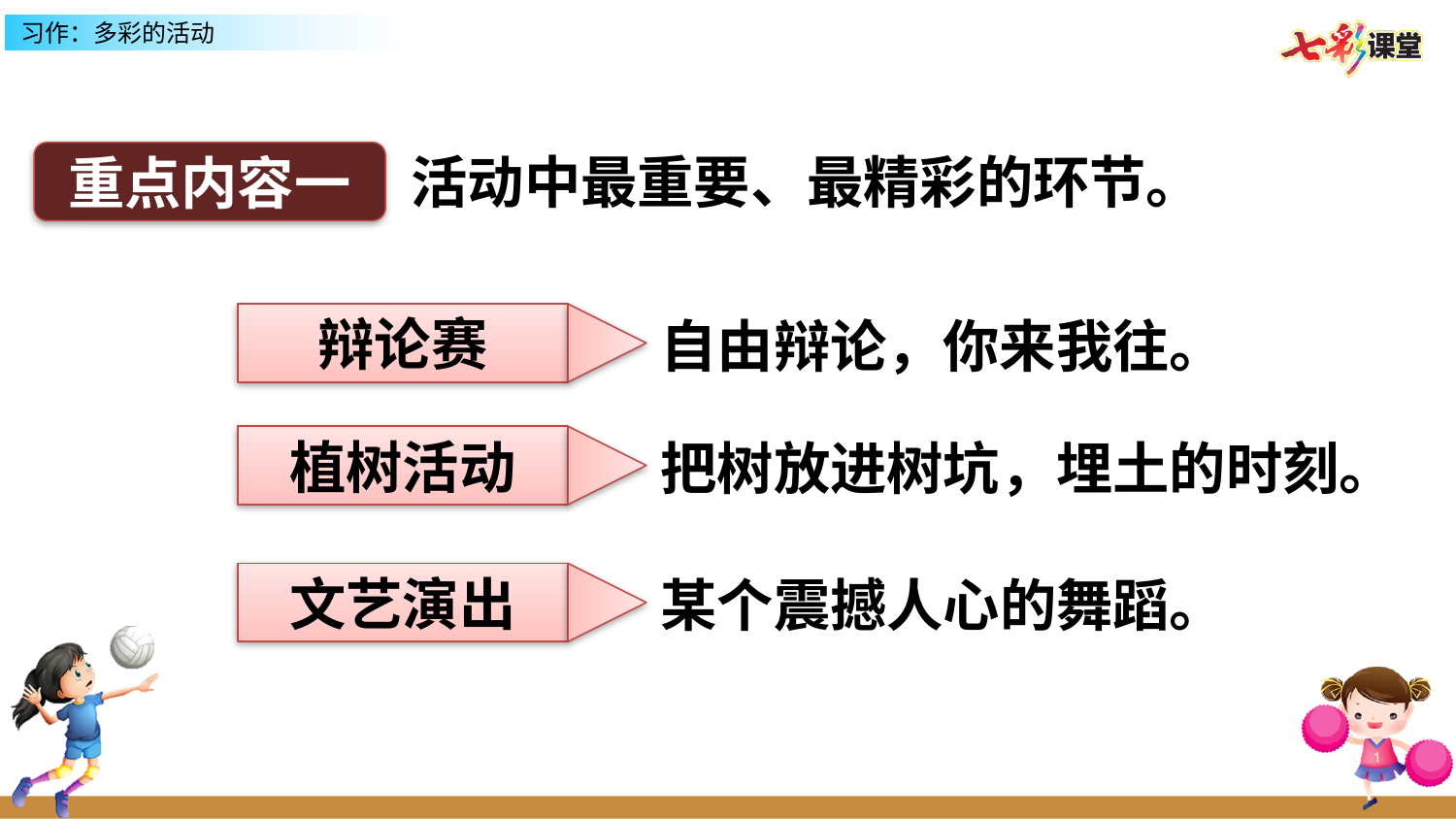

活动中最重要、最精彩的环节。
重点内容一
自由辩论，你来我往。
辩论赛

把树放进树坑，埋土的时刻。
植树活动

某个震撼人心的舞蹈。
文艺演出